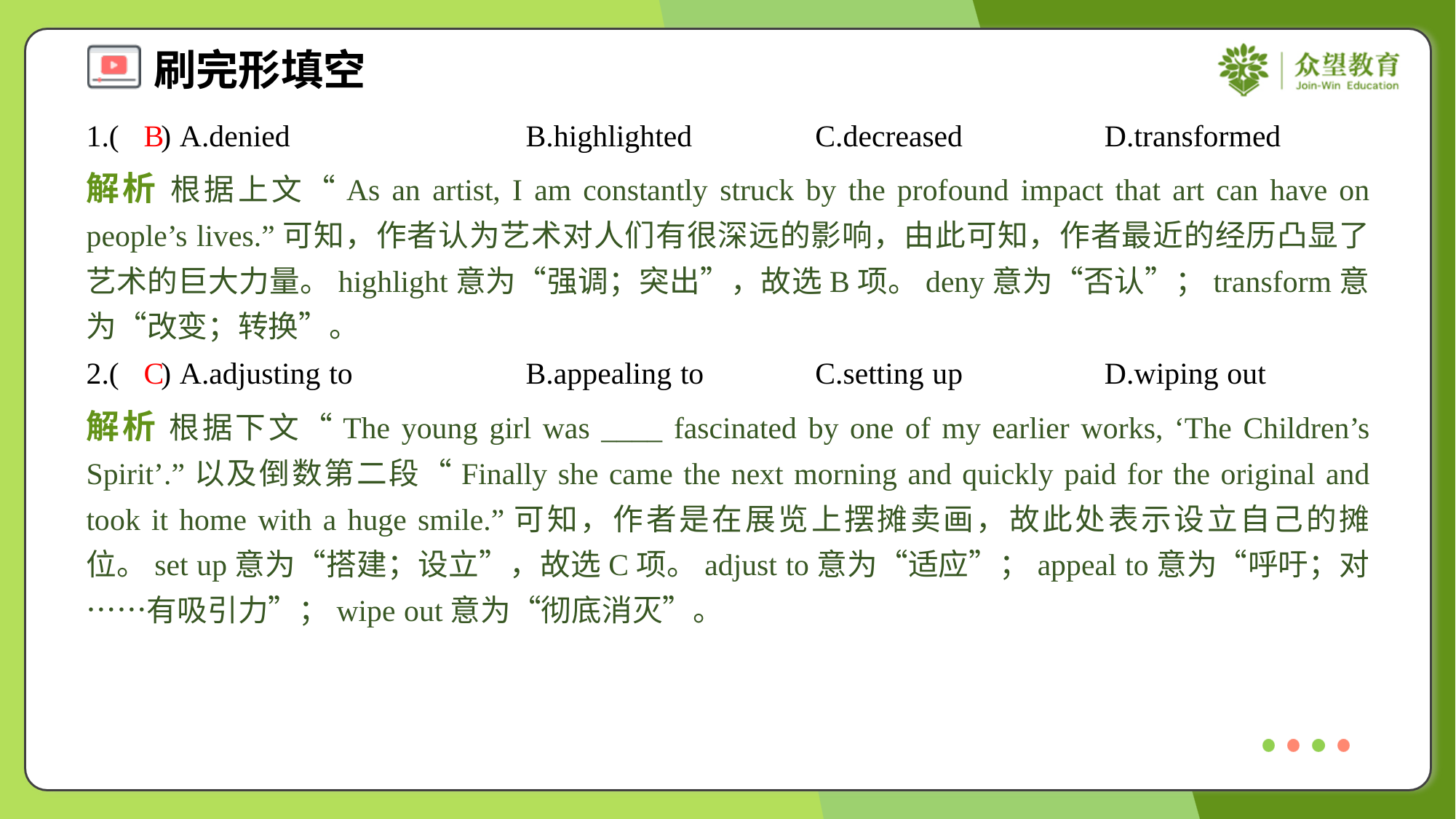

1.(     ) A.denied	B.highlighted	C.decreased	D.transformed
B
解析 根据上文“As an artist, I am constantly struck by the profound impact that art can have on people’s lives.”可知，作者认为艺术对人们有很深远的影响，由此可知，作者最近的经历凸显了艺术的巨大力量。highlight意为“强调；突出”，故选B项。deny意为“否认”；transform意为“改变；转换”。
2.(     ) A.adjusting to	B.appealing to	C.setting up	D.wiping out
C
解析 根据下文“The young girl was ____ fascinated by one of my earlier works, ‘The Children’s Spirit’.”以及倒数第二段“Finally she came the next morning and quickly paid for the original and took it home with a huge smile.”可知，作者是在展览上摆摊卖画，故此处表示设立自己的摊位。set up意为“搭建；设立”，故选C项。adjust to意为“适应”；appeal to意为“呼吁；对……有吸引力”；wipe out意为“彻底消灭”。